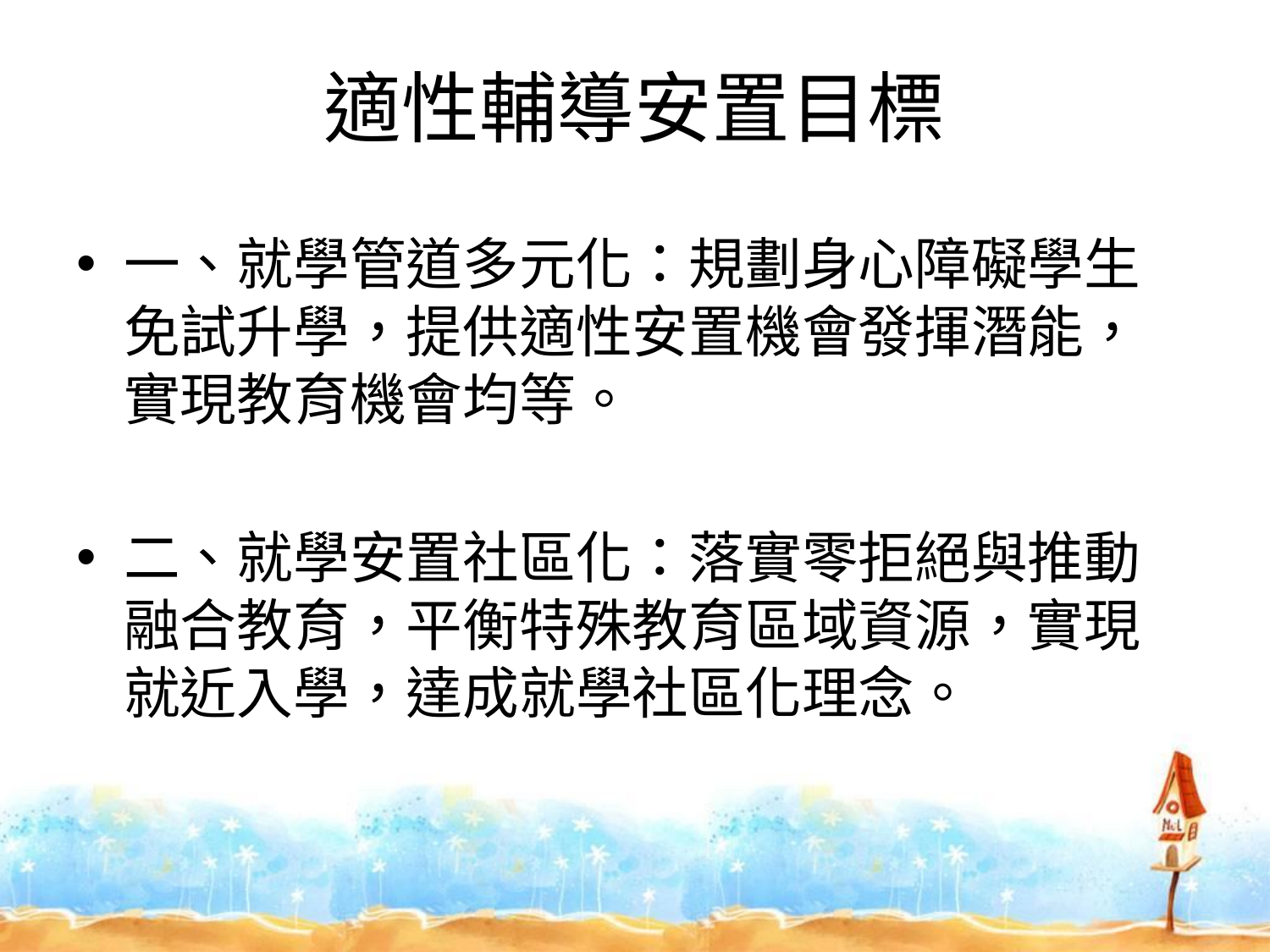

# 適性輔導安置目標
一、就學管道多元化：規劃身心障礙學生免試升學，提供適性安置機會發揮潛能，實現教育機會均等。

二、就學安置社區化：落實零拒絕與推動融合教育，平衡特殊教育區域資源，實現就近入學，達成就學社區化理念。